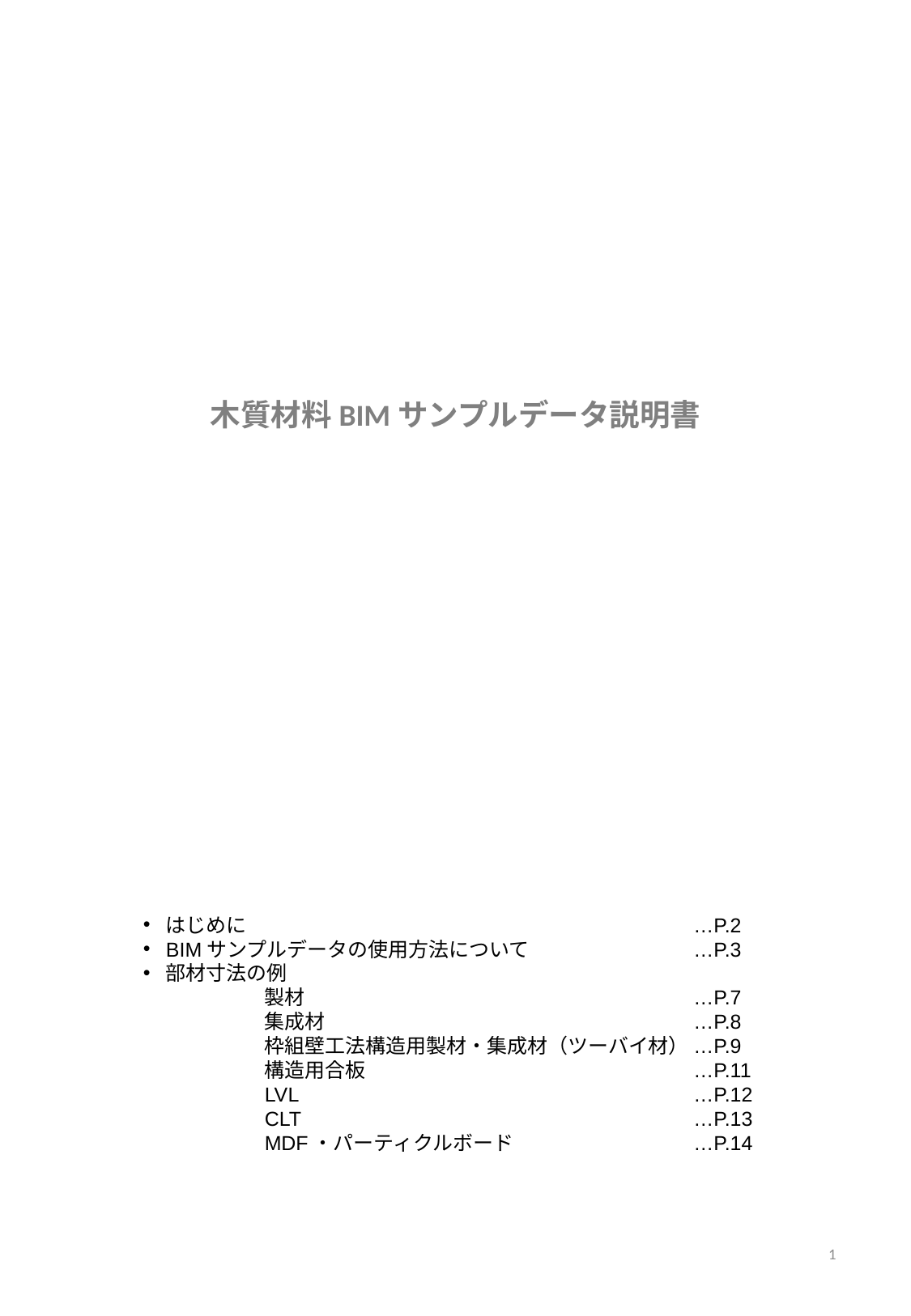

木質材料BIMサンプルデータ説明書
はじめに
BIMサンプルデータの使用方法について
部材寸法の例
	製材
	集成材
	枠組壁工法構造用製材・集成材（ツーバイ材）
	構造用合板
	LVL
	CLT
	MDF・パーティクルボード
…P.2
…P.3

…P.7
…P.8
…P.9
…P.11
…P.12
…P.13
…P.14
1